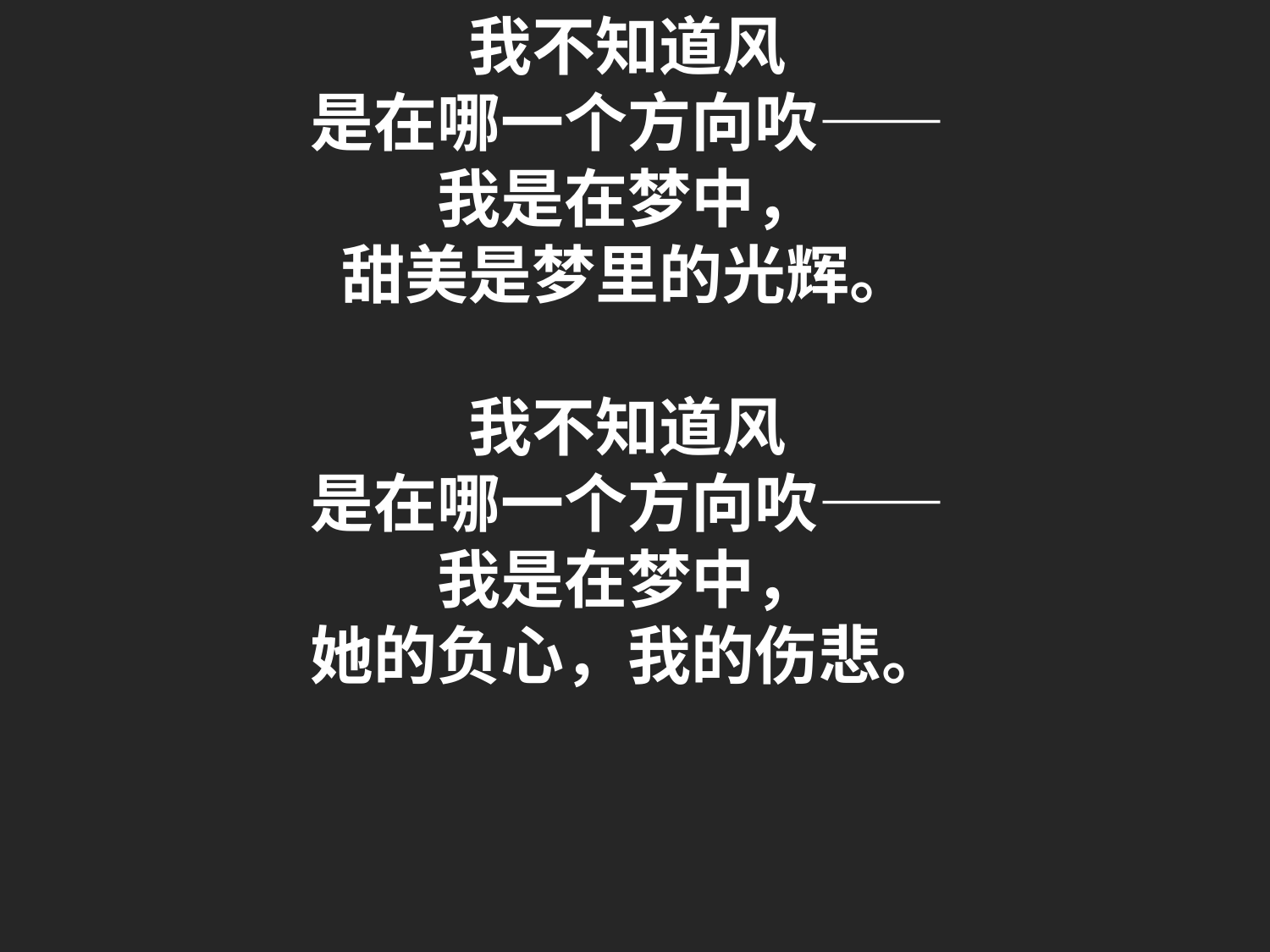

我不知道风
是在哪一个方向吹——
我是在梦中，
甜美是梦里的光辉。
我不知道风
是在哪一个方向吹——
我是在梦中，
她的负心，我的伤悲。